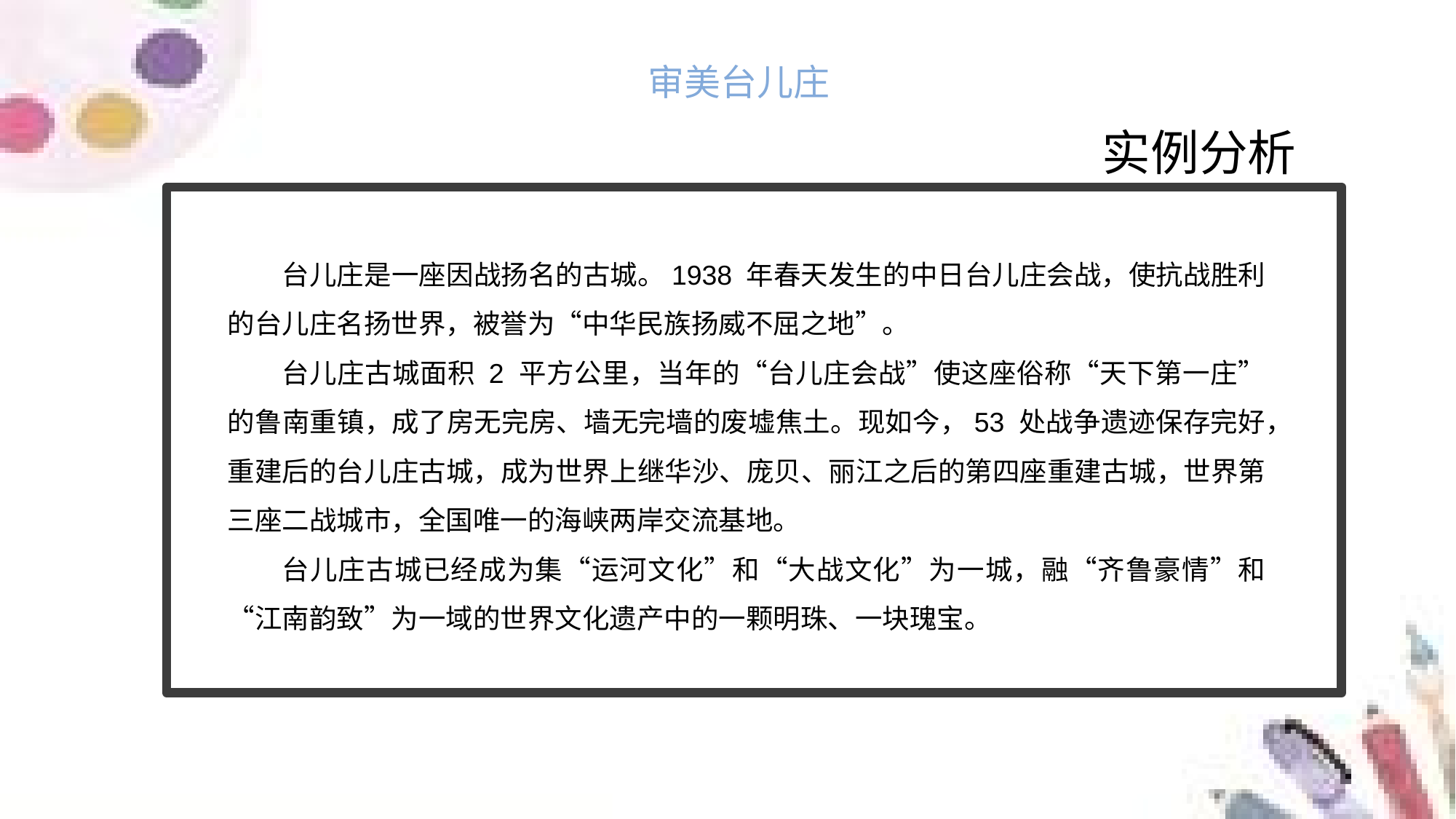

审美台儿庄
实例分析

台儿庄是一座因战扬名的古城。1938 年春天发生的中日台儿庄会战，使抗战胜利的台儿庄名扬世界，被誉为“中华民族扬威不屈之地”。
台儿庄古城面积 2 平方公里，当年的“台儿庄会战”使这座俗称“天下第一庄”的鲁南重镇，成了房无完房、墙无完墙的废墟焦土。现如今，53 处战争遗迹保存完好，重建后的台儿庄古城，成为世界上继华沙、庞贝、丽江之后的第四座重建古城，世界第三座二战城市，全国唯一的海峡两岸交流基地。
台儿庄古城已经成为集“运河文化”和“大战文化”为一城，融“齐鲁豪情”和“江南韵致”为一域的世界文化遗产中的一颗明珠、一块瑰宝。